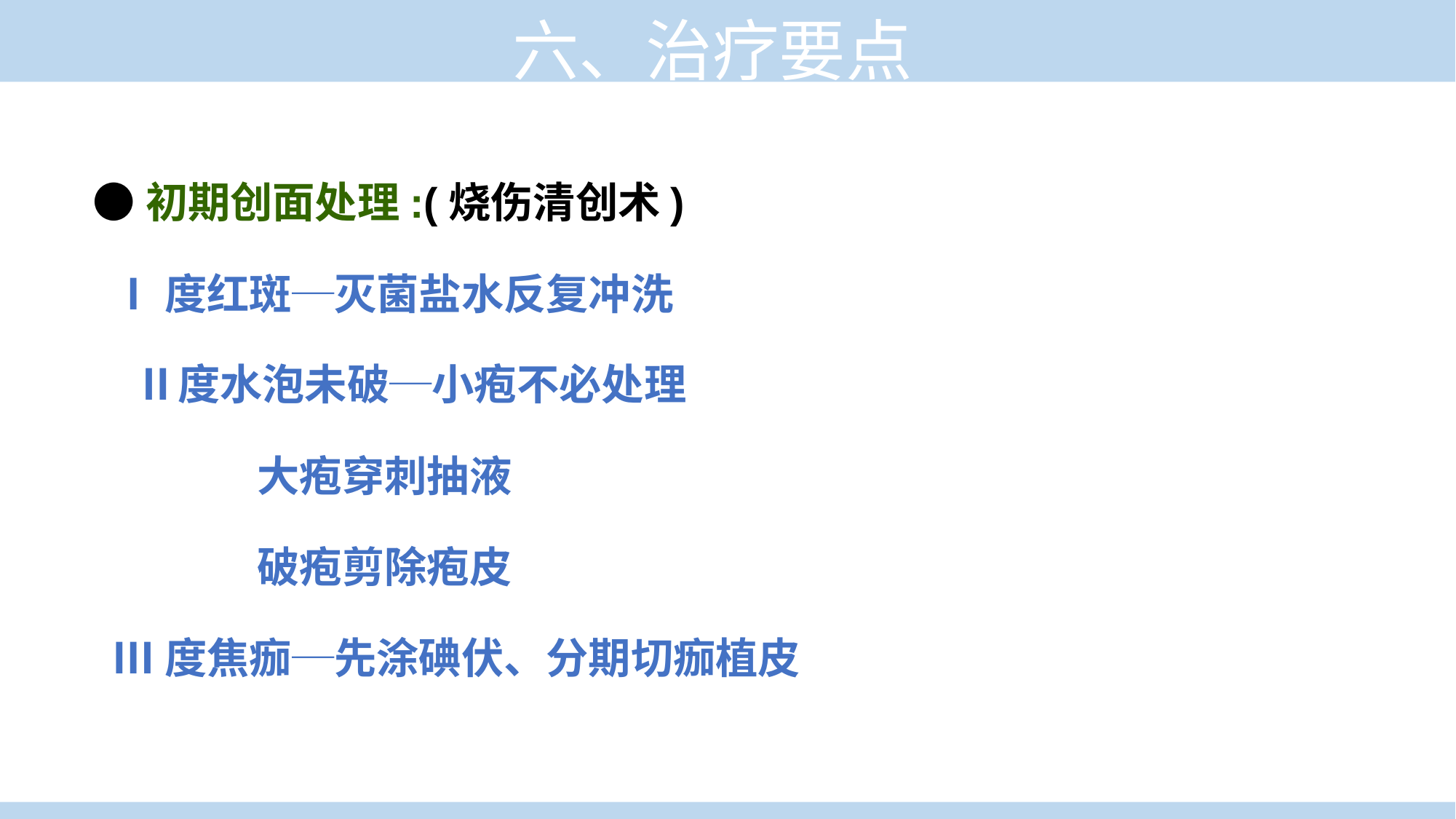

六、治疗要点
●初期创面处理:(烧伤清创术)
  Ⅰ度红斑─灭菌盐水反复冲洗
　Ⅱ度水泡未破─小疱不必处理
                大疱穿刺抽液
                破疱剪除疱皮
  Ⅲ度焦痂─先涂碘伏、分期切痂植皮